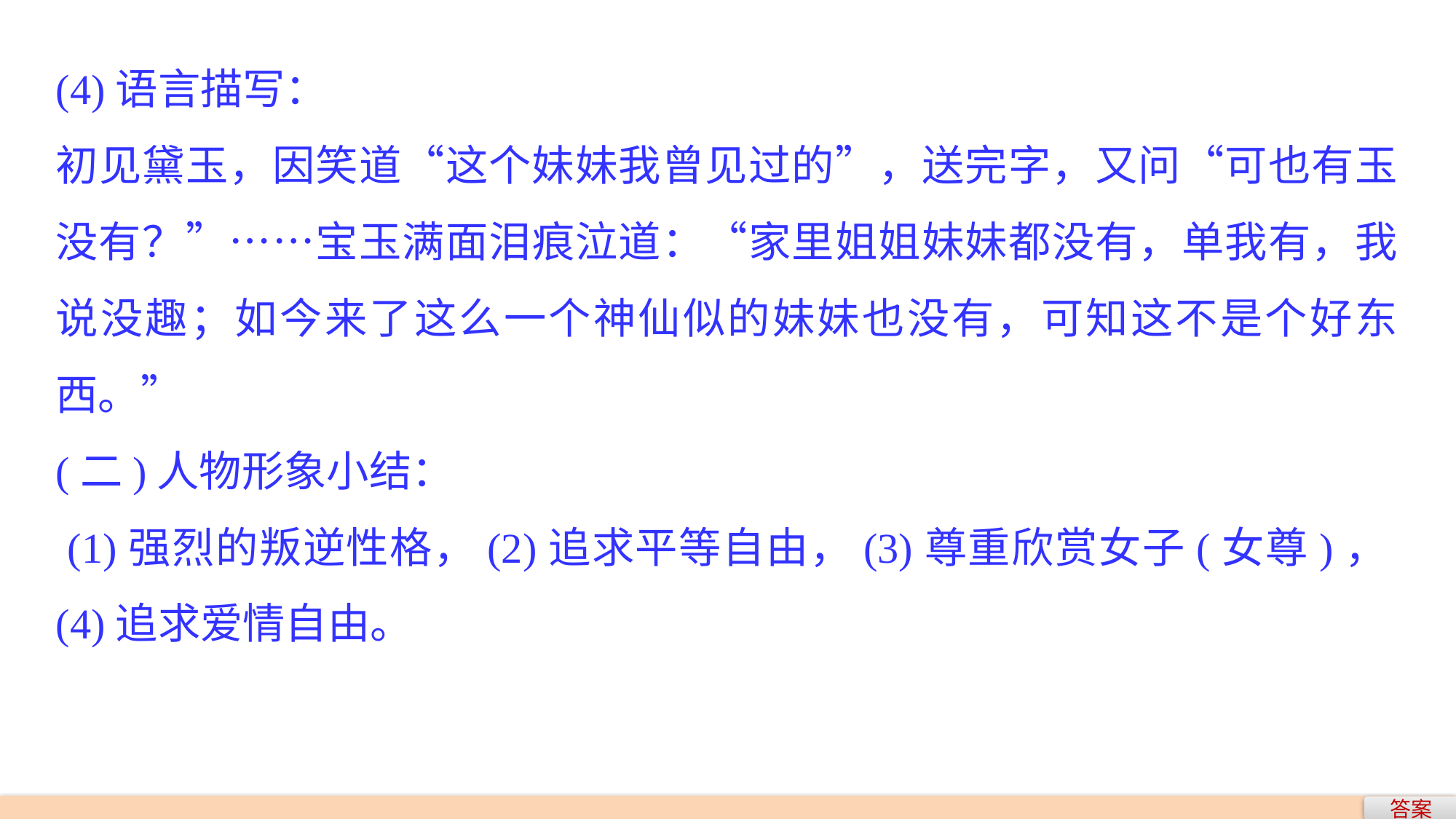

(4)语言描写：
初见黛玉，因笑道“这个妹妹我曾见过的”，送完字，又问“可也有玉没有？”……宝玉满面泪痕泣道：“家里姐姐妹妹都没有，单我有，我说没趣；如今来了这么一个神仙似的妹妹也没有，可知这不是个好东西。”
(二)人物形象小结：
 (1)强烈的叛逆性格，(2)追求平等自由，(3)尊重欣赏女子(女尊)，(4)追求爱情自由。

答案